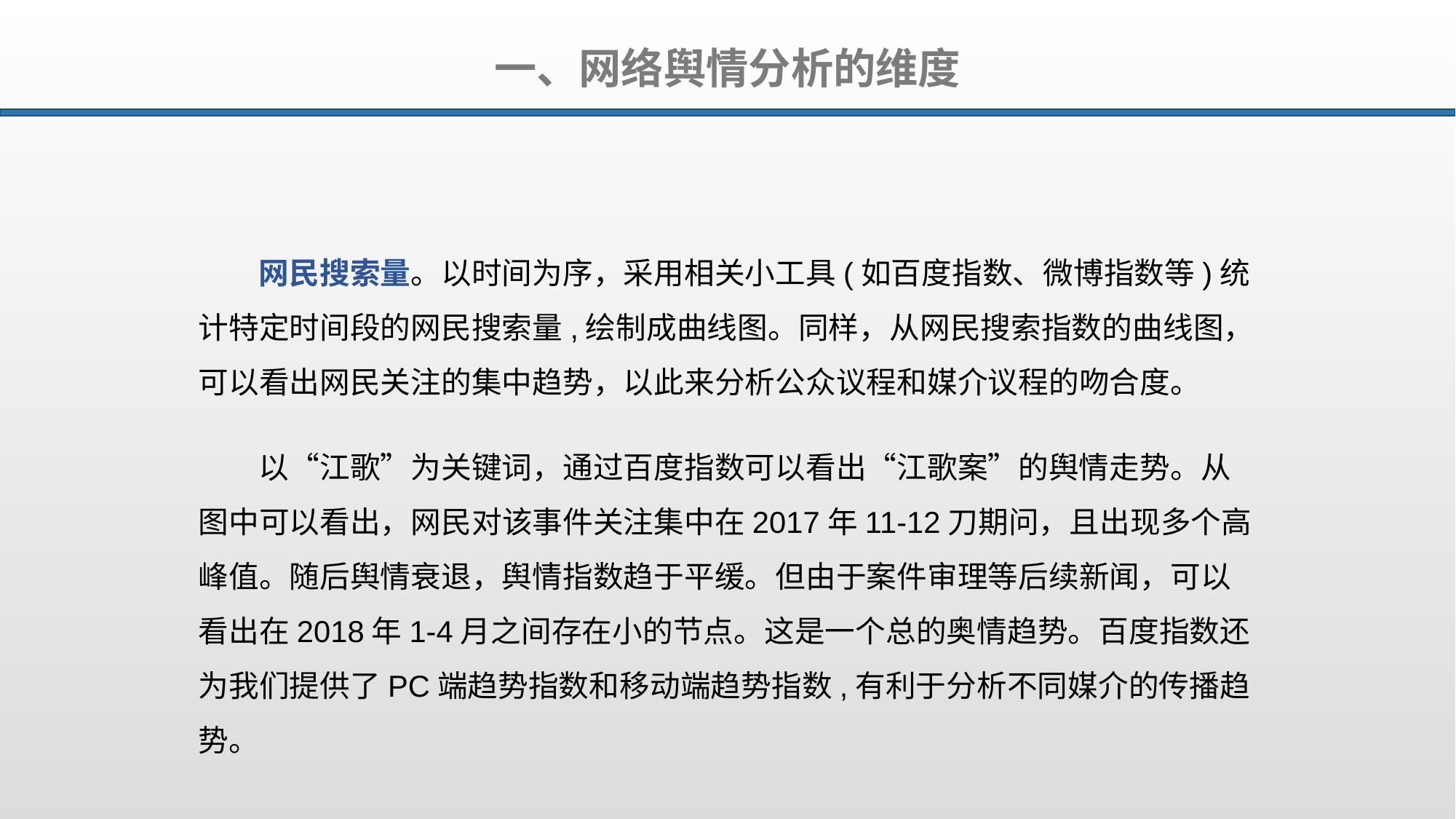

一、网络舆情分析的维度

网民搜索量。以时间为序，采用相关小工具(如百度指数、微博指数等)统计特定时间段的网民搜索量,绘制成曲线图。同样，从网民搜索指数的曲线图，可以看出网民关注的集中趋势，以此来分析公众议程和媒介议程的吻合度。
以“江歌”为关键词，通过百度指数可以看出“江歌案”的舆情走势。从图中可以看出，网民对该事件关注集中在2017年11-12刀期问，且出现多个高峰值。随后舆情衰退，舆情指数趋于平缓。但由于案件审理等后续新闻，可以看出在2018年1-4月之间存在小的节点。这是一个总的奥情趋势。百度指数还为我们提供了PC端趋势指数和移动端趋势指数,有利于分析不同媒介的传播趋势。